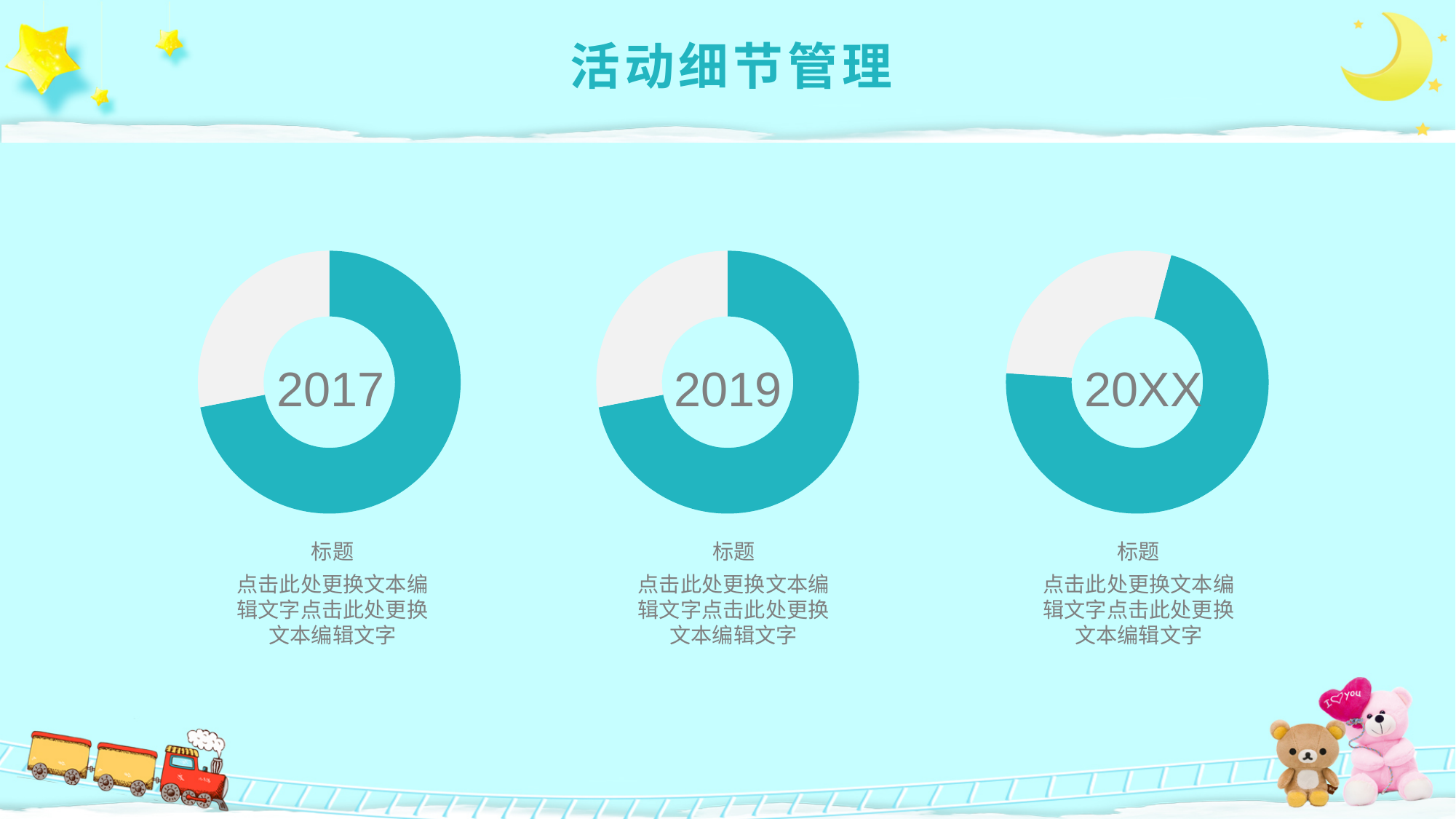

活动细节管理

### Chart

| Category | Sales |
|---|---|
| 1st Qtr | 8.200000000000001 |
| 2nd Qtr | 3.2 |

### Chart

| Category | Sales |
|---|---|
| 1st Qtr | 8.200000000000001 |
| 2nd Qtr | 3.2 |

### Chart

| Category | Sales |
|---|---|
| 1st Qtr | 8.200000000000001 |
| 2nd Qtr | 3.2 |
2017
2019
20XX
标题
点击此处更换文本编辑文字点击此处更换文本编辑文字
标题
点击此处更换文本编辑文字点击此处更换文本编辑文字
标题
点击此处更换文本编辑文字点击此处更换文本编辑文字